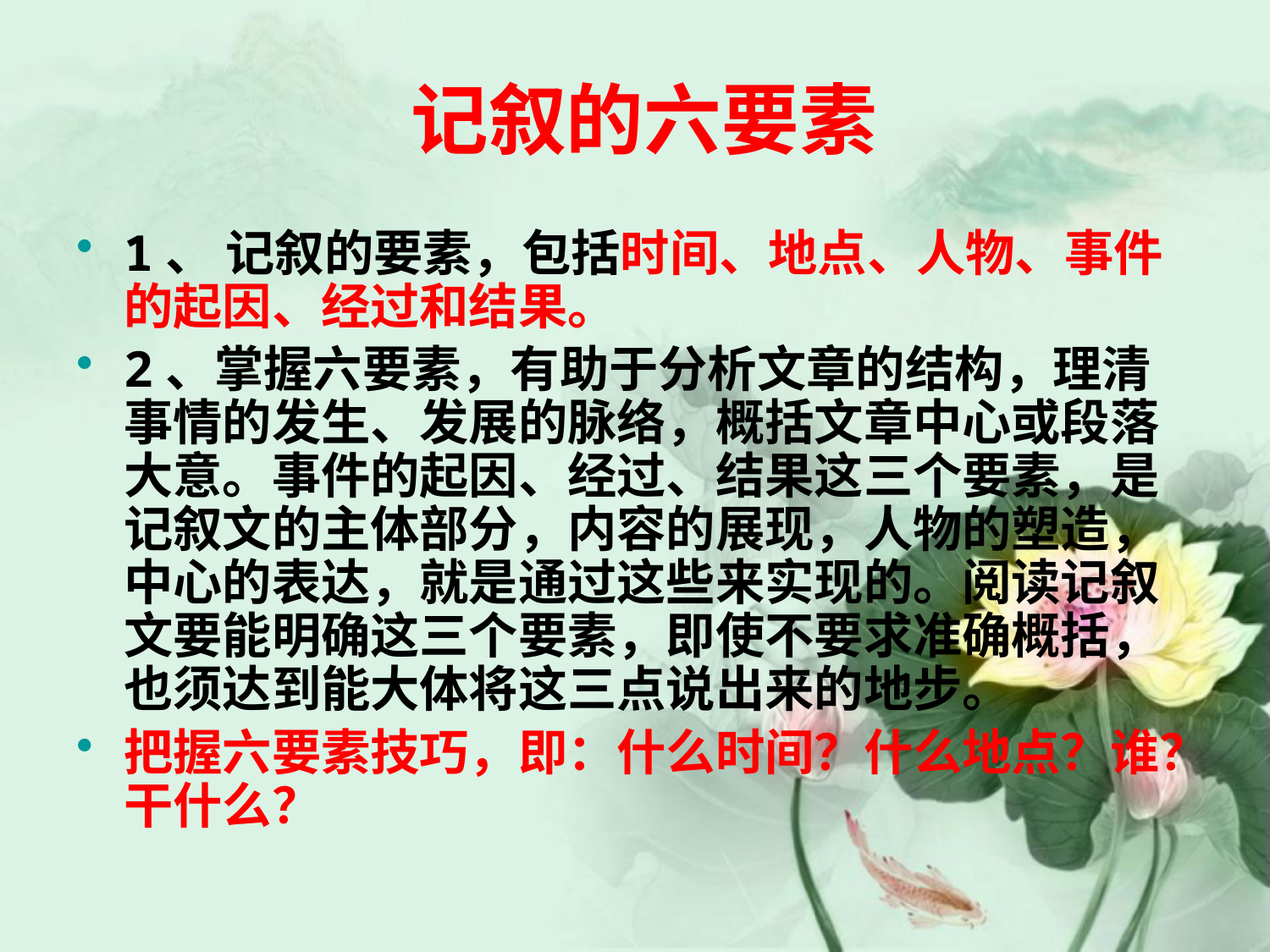

# 记叙的六要素
1、 记叙的要素，包括时间、地点、人物、事件的起因、经过和结果。
2、掌握六要素，有助于分析文章的结构，理清事情的发生、发展的脉络，概括文章中心或段落大意。事件的起因、经过、结果这三个要素，是记叙文的主体部分，内容的展现，人物的塑造，中心的表达，就是通过这些来实现的。阅读记叙文要能明确这三个要素，即使不要求准确概括，也须达到能大体将这三点说出来的地步。
把握六要素技巧，即：什么时间？什么地点？谁？干什么？